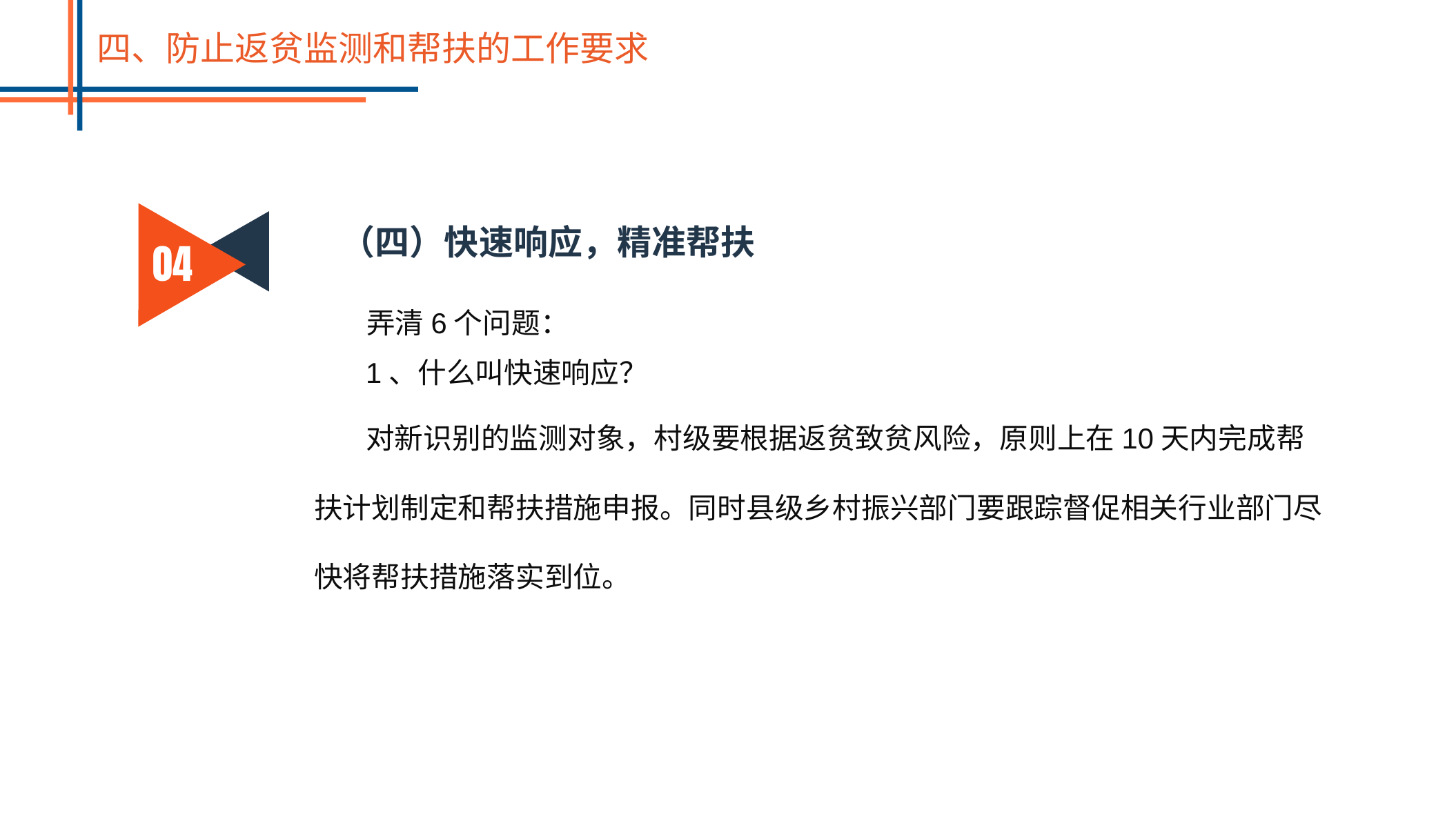

四、防止返贫监测和帮扶的工作要求

04

（四）快速响应，精准帮扶
弄清6个问题：
1、什么叫快速响应？
对新识别的监测对象，村级要根据返贫致贫风险，原则上在10天内完成帮扶计划制定和帮扶措施申报。同时县级乡村振兴部门要跟踪督促相关行业部门尽快将帮扶措施落实到位。